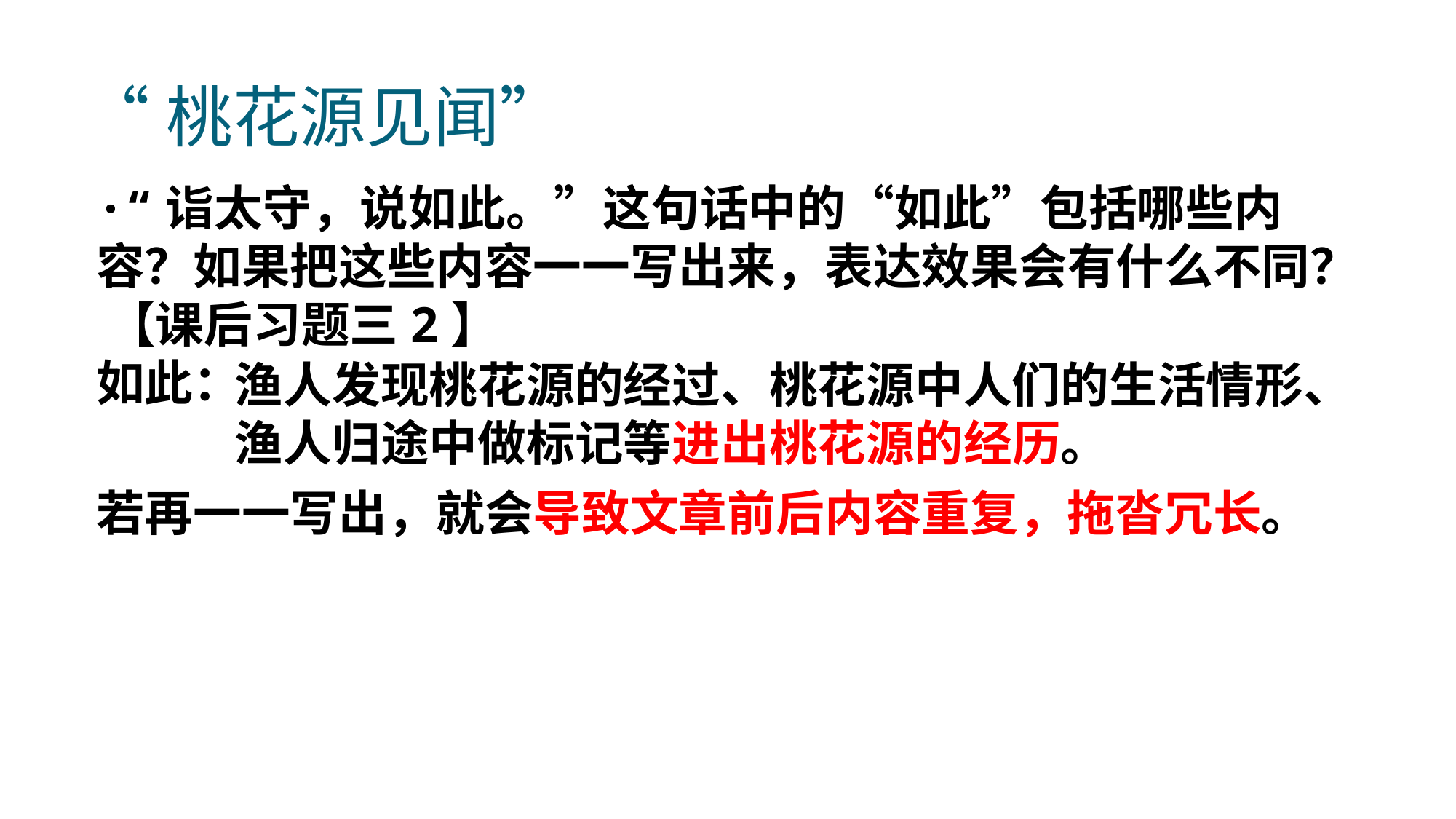

# “桃花源见闻”
·“诣太守，说如此。”这句话中的“如此”包括哪些内容？如果把这些内容一一写出来，表达效果会有什么不同？ 【课后习题三2】
如此：

渔人发现桃花源的经过、桃花源中人们的生活情形、渔人归途中做标记等进出桃花源的经历。
若再一一写出，就会导致文章前后内容重复，拖沓冗长。